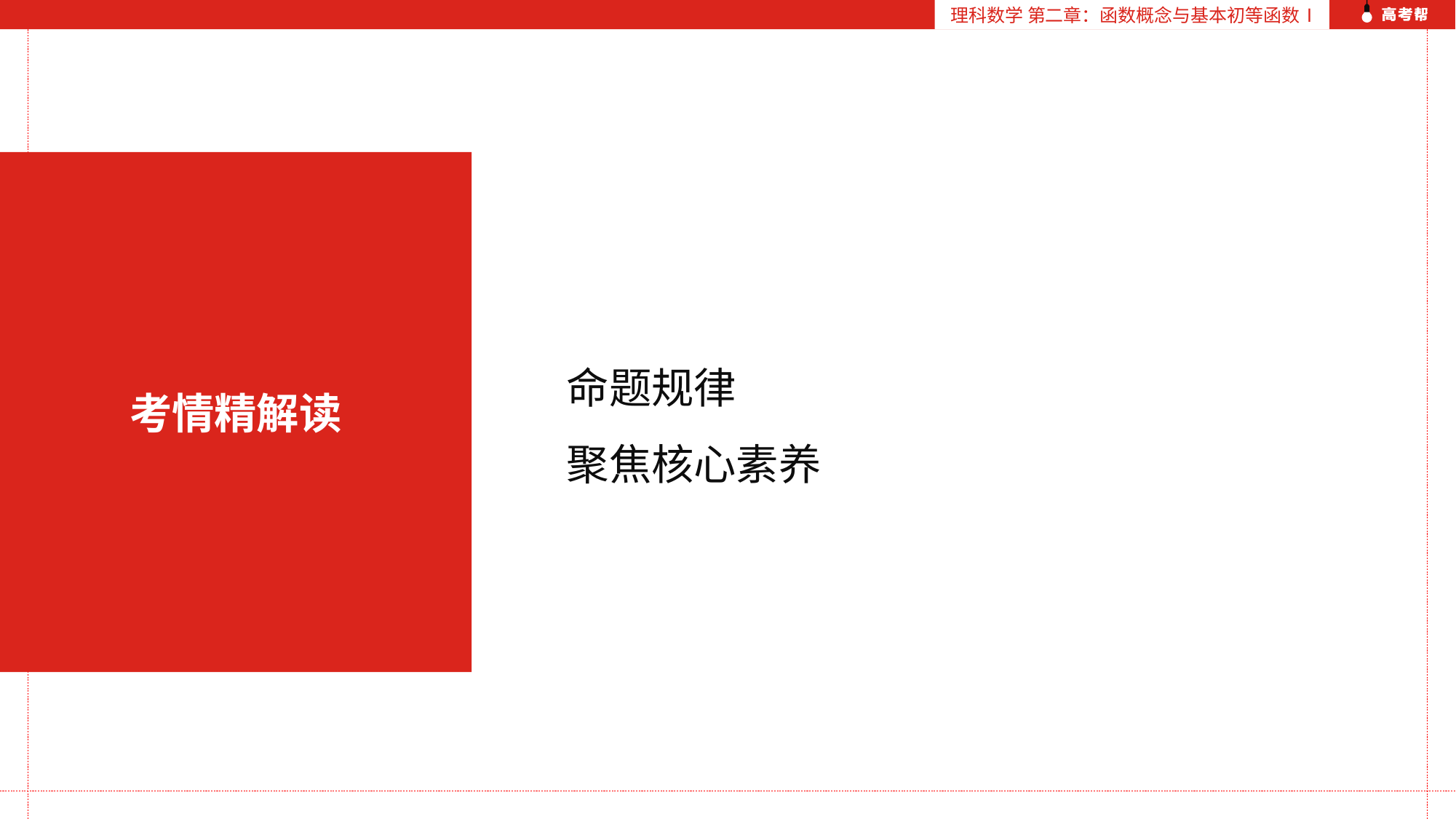

理科数学 第二章：函数概念与基本初等函数Ⅰ
命题规律
聚焦核心素养
考情精解读